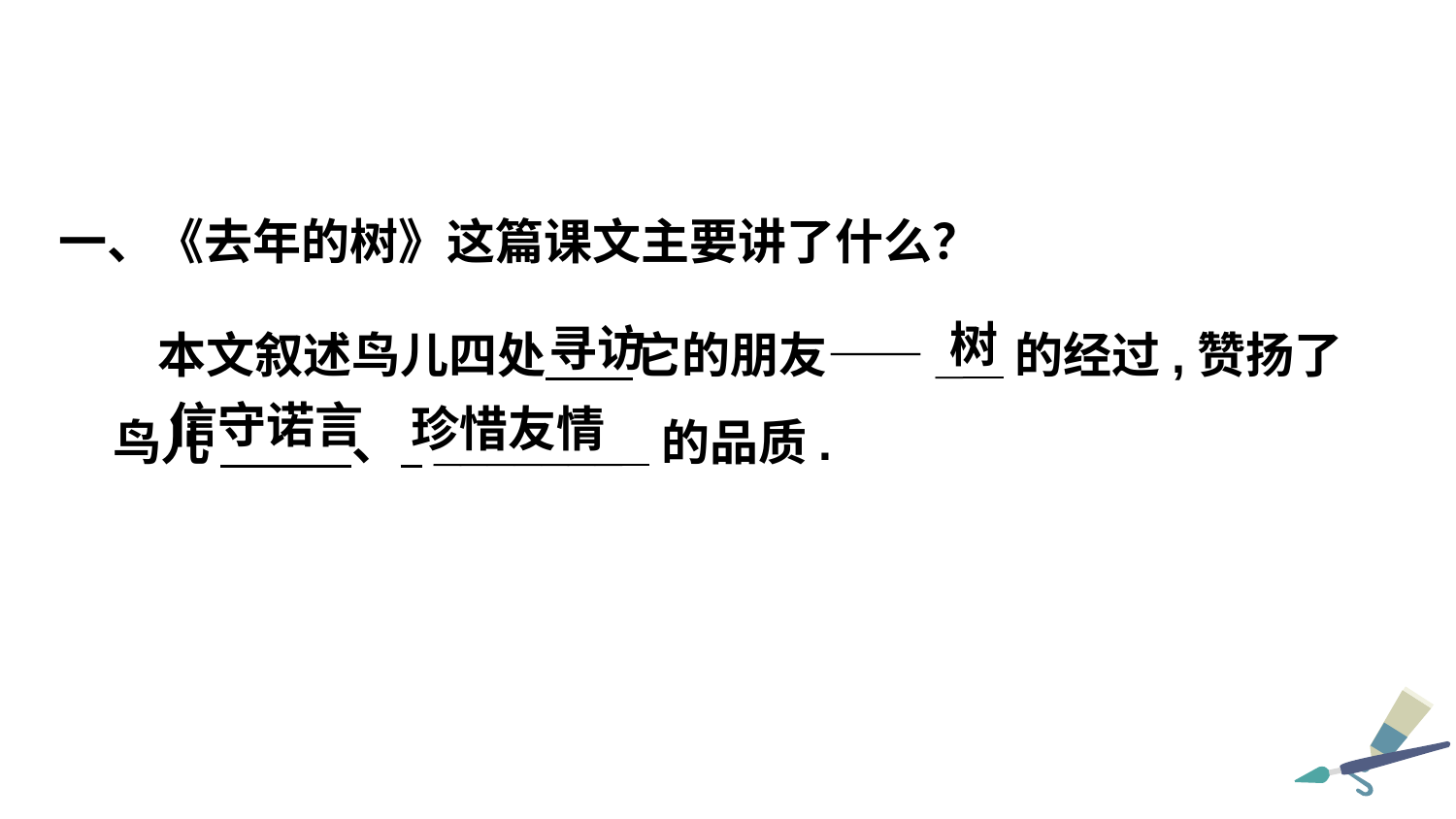

一、《去年的树》这篇课文主要讲了什么？

树
寻访
   本文叙述鸟儿四处        它的朋友——_   的经过,赞扬了鸟儿             、  _______  的品质.
信守诺言
珍惜友情